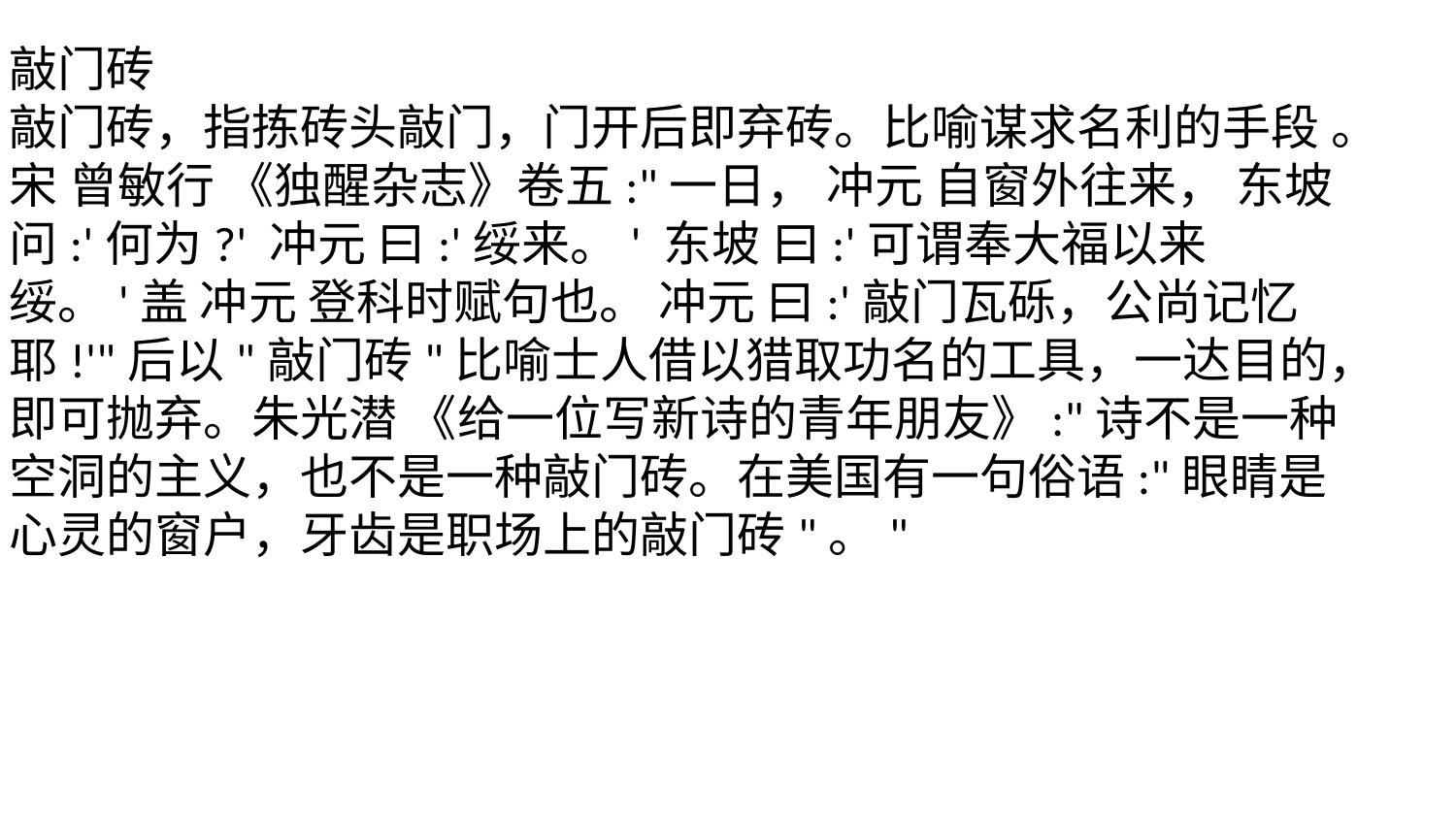

敲门砖
敲门砖，指拣砖头敲门，门开后即弃砖。比喻谋求名利的手段 。宋 曾敏行 《独醒杂志》卷五:"一日， 冲元 自窗外往来， 东坡 问:'何为?' 冲元 曰:'绥来。' 东坡 曰:'可谓奉大福以来绥。'盖 冲元 登科时赋句也。 冲元 曰:'敲门瓦砾，公尚记忆耶!'"后以"敲门砖"比喻士人借以猎取功名的工具，一达目的，即可抛弃。朱光潜 《给一位写新诗的青年朋友》:"诗不是一种空洞的主义，也不是一种敲门砖。在美国有一句俗语:"眼睛是心灵的窗户，牙齿是职场上的敲门砖"。"